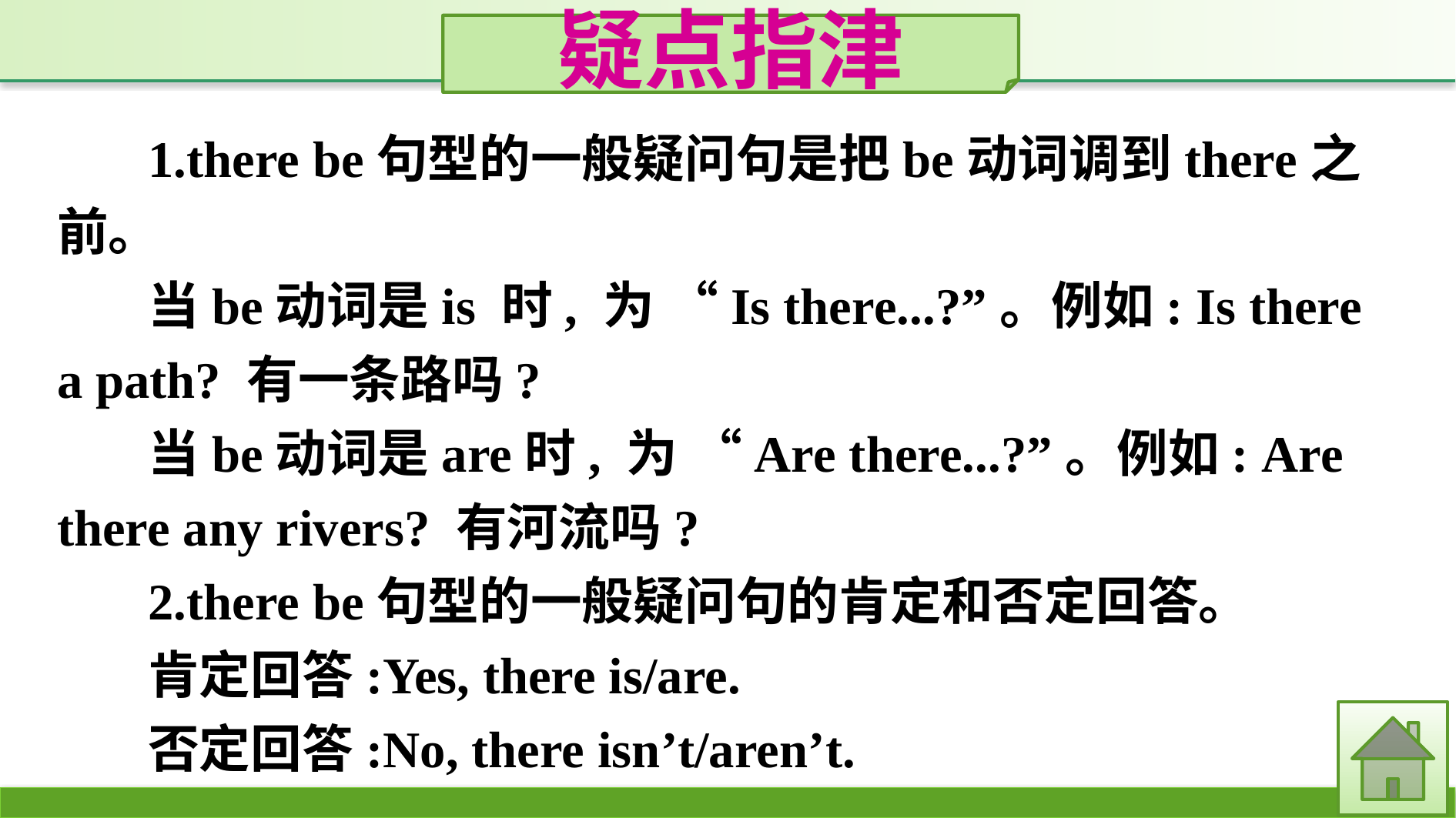

疑点指津
1.there be句型的一般疑问句是把be动词调到there之前。
当be动词是is 时, 为 “Is there...?”。例如: Is there a path? 有一条路吗?
当be动词是are时, 为 “Are there...?”。例如: Are there any rivers? 有河流吗?
2.there be句型的一般疑问句的肯定和否定回答。
肯定回答:Yes, there is/are.
否定回答:No, there isn’t/aren’t.